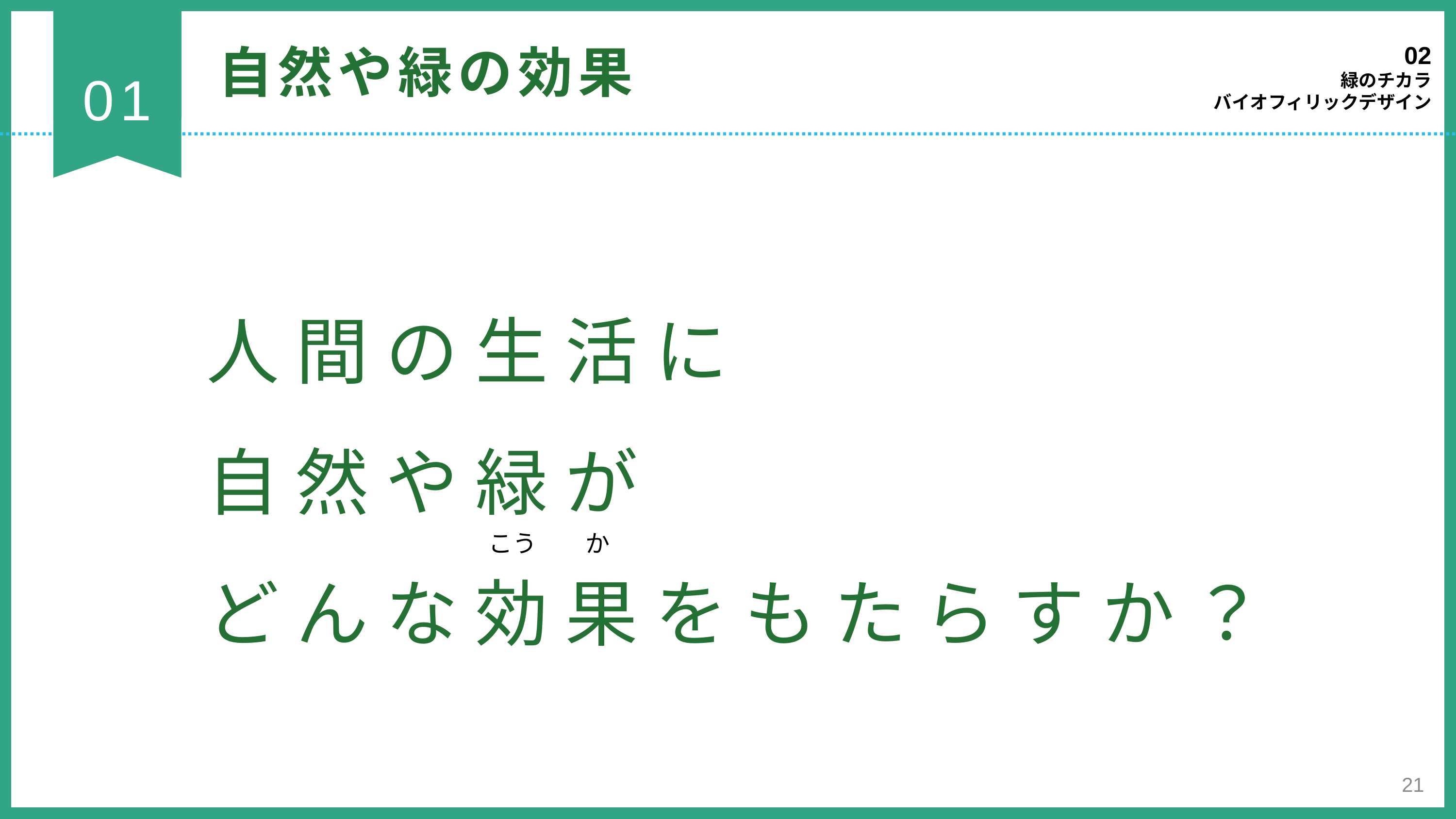

02
緑のチカラ
バイオフィリックデザイン
自然や緑の効果
01

人間の生活に
自然や緑が
どんな効果をもたらすか？
こう　　か
21